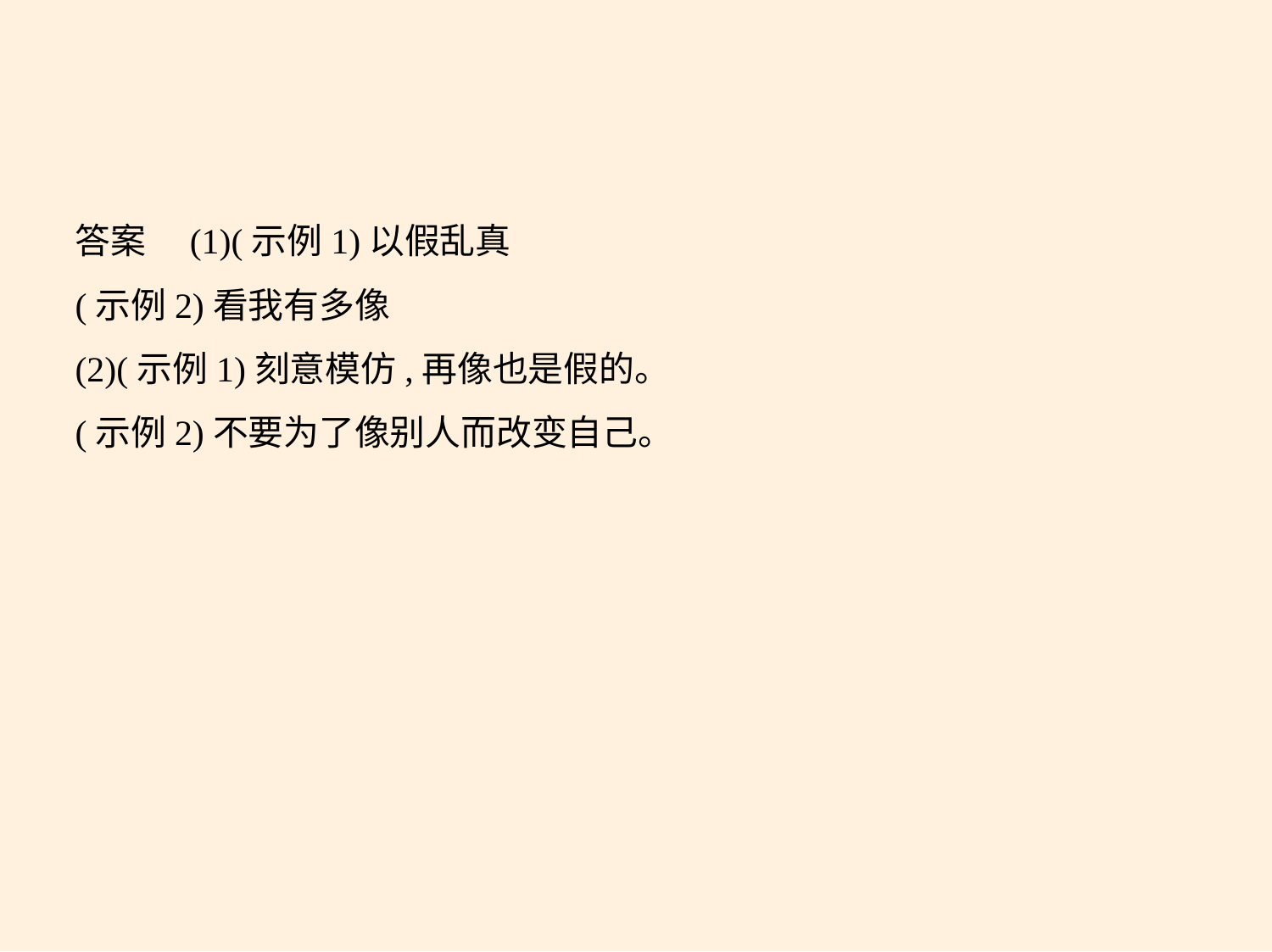

答案　(1)(示例1)以假乱真
(示例2)看我有多像
(2)(示例1)刻意模仿,再像也是假的。
(示例2)不要为了像别人而改变自己。